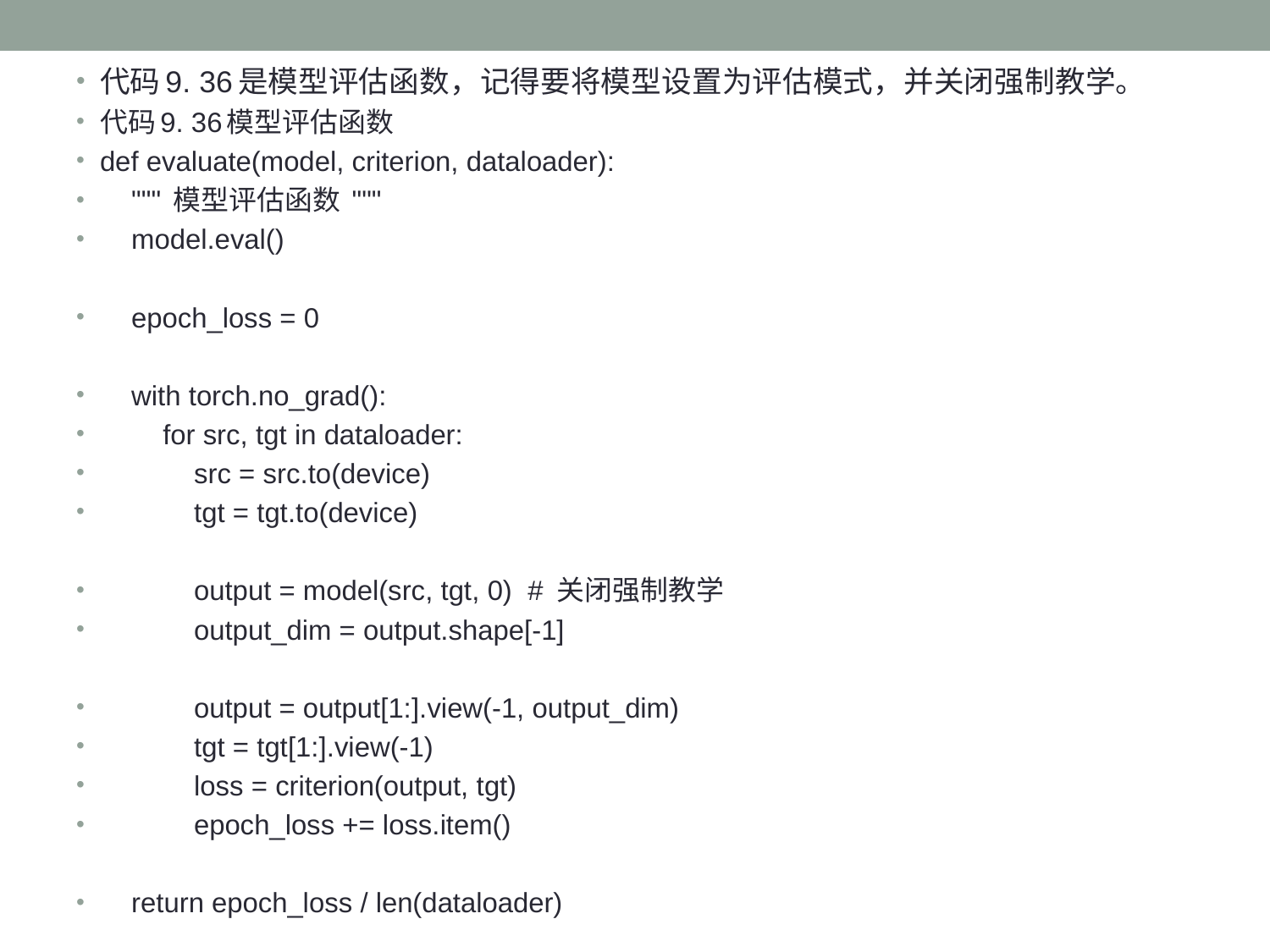

代码9. 36是模型评估函数，记得要将模型设置为评估模式，并关闭强制教学。
代码9. 36模型评估函数
def evaluate(model, criterion, dataloader):
    """ 模型评估函数 """
    model.eval()

    epoch_loss = 0

    with torch.no_grad():
        for src, tgt in dataloader:
            src = src.to(device)
            tgt = tgt.to(device)

            output = model(src, tgt, 0)  # 关闭强制教学
            output_dim = output.shape[-1]

            output = output[1:].view(-1, output_dim)
            tgt = tgt[1:].view(-1)
            loss = criterion(output, tgt)
            epoch_loss += loss.item()

    return epoch_loss / len(dataloader)